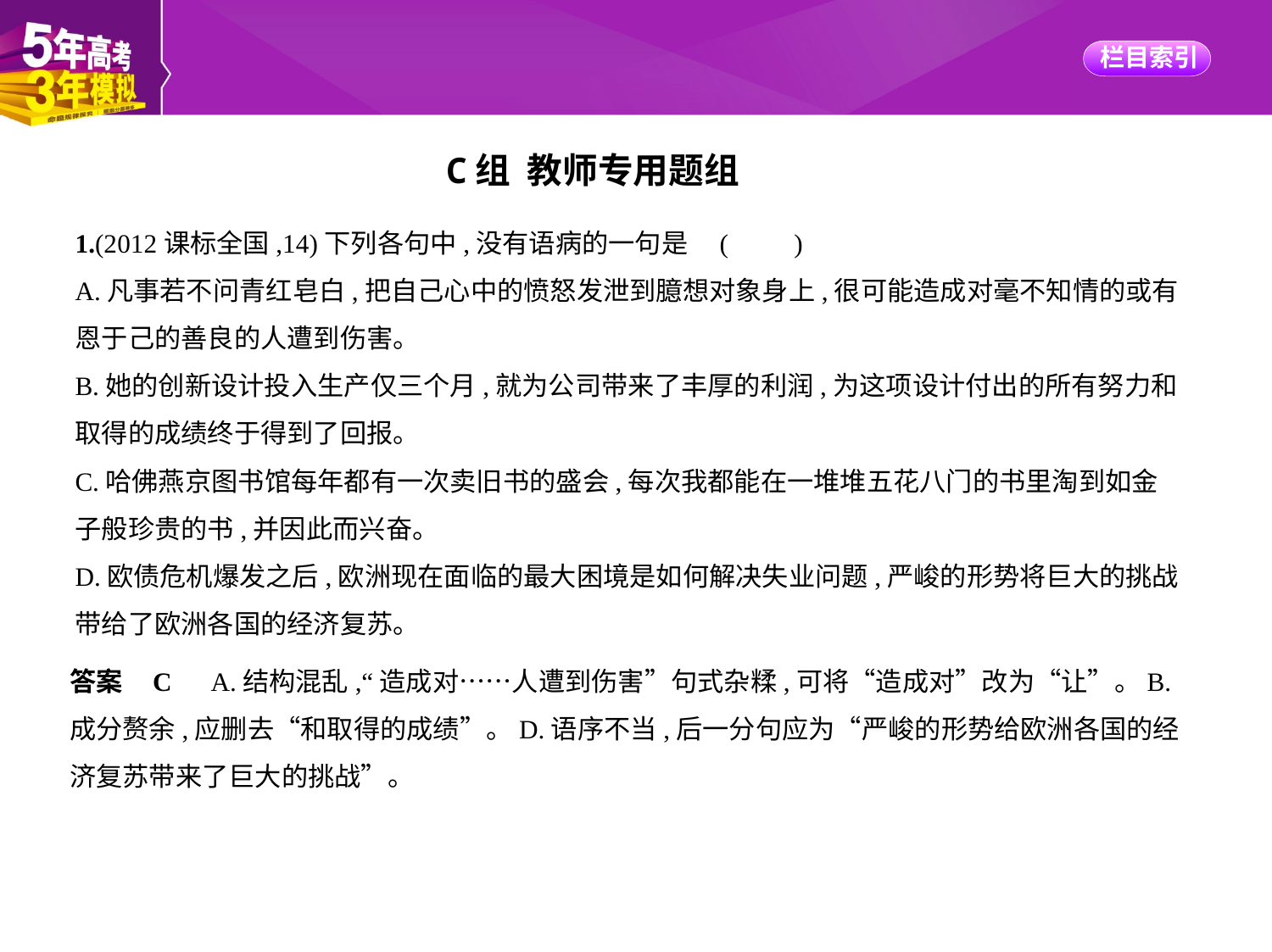

C组  教师专用题组
1.(2012课标全国,14)下列各句中,没有语病的一句是 (　　)
A.凡事若不问青红皂白,把自己心中的愤怒发泄到臆想对象身上,很可能造成对毫不知情的或有
恩于己的善良的人遭到伤害。
B.她的创新设计投入生产仅三个月,就为公司带来了丰厚的利润,为这项设计付出的所有努力和
取得的成绩终于得到了回报。
C.哈佛燕京图书馆每年都有一次卖旧书的盛会,每次我都能在一堆堆五花八门的书里淘到如金
子般珍贵的书,并因此而兴奋。
D.欧债危机爆发之后,欧洲现在面临的最大困境是如何解决失业问题,严峻的形势将巨大的挑战
带给了欧洲各国的经济复苏。
答案    C　A.结构混乱,“造成对……人遭到伤害”句式杂糅,可将“造成对”改为“让”。B.
成分赘余,应删去“和取得的成绩”。D.语序不当,后一分句应为“严峻的形势给欧洲各国的经
济复苏带来了巨大的挑战”。